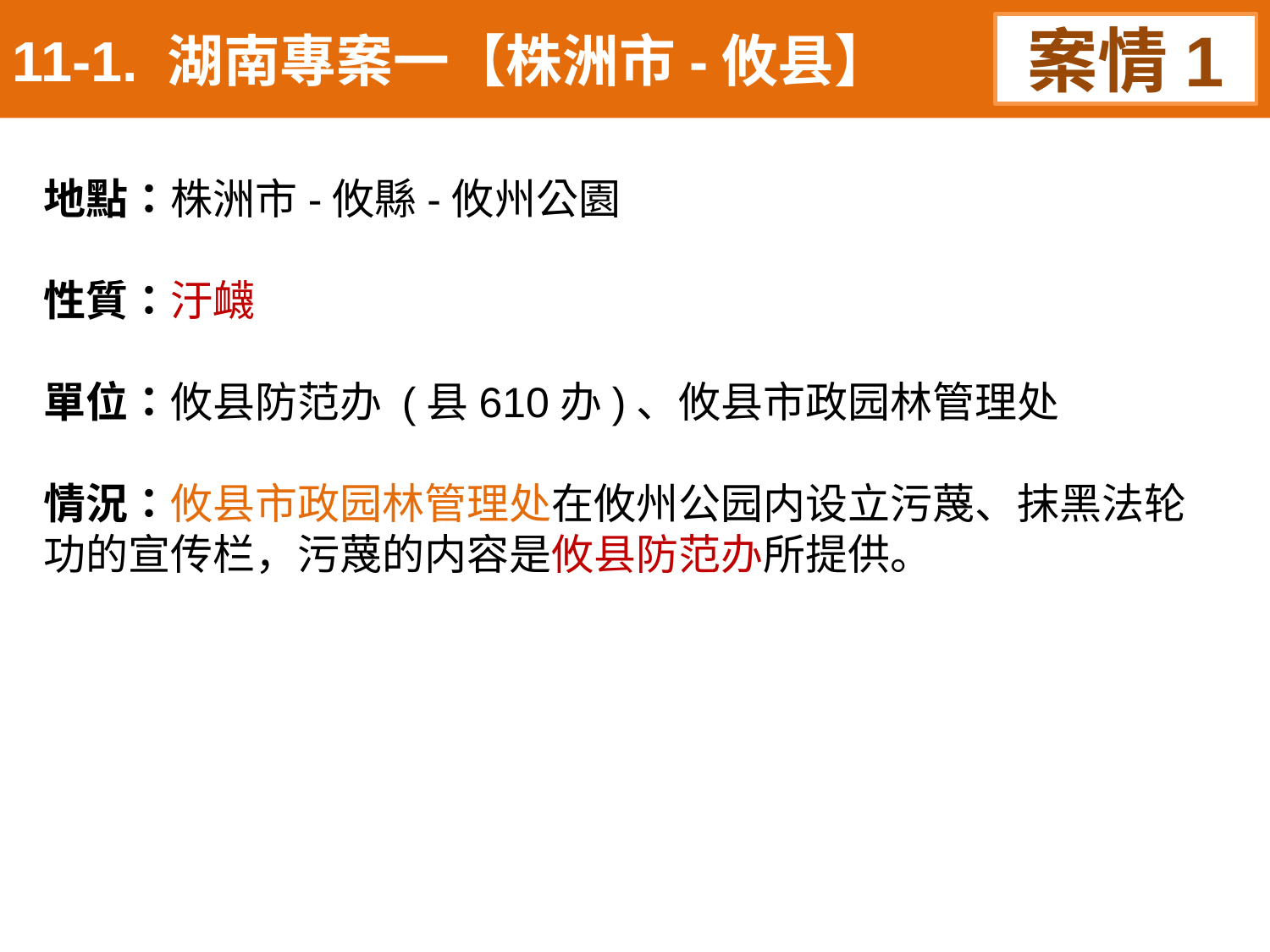

11-1. 湖南專案一【株洲市-攸县】
案情1

地點：株洲市-攸縣-攸州公園

性質：汙衊

單位：攸县防范办 (县610办)、攸县市政园林管理处

情況：攸县市政园林管理处在攸州公园内设立污蔑、抹黑法轮功的宣传栏，污蔑的内容是攸县防范办所提供。